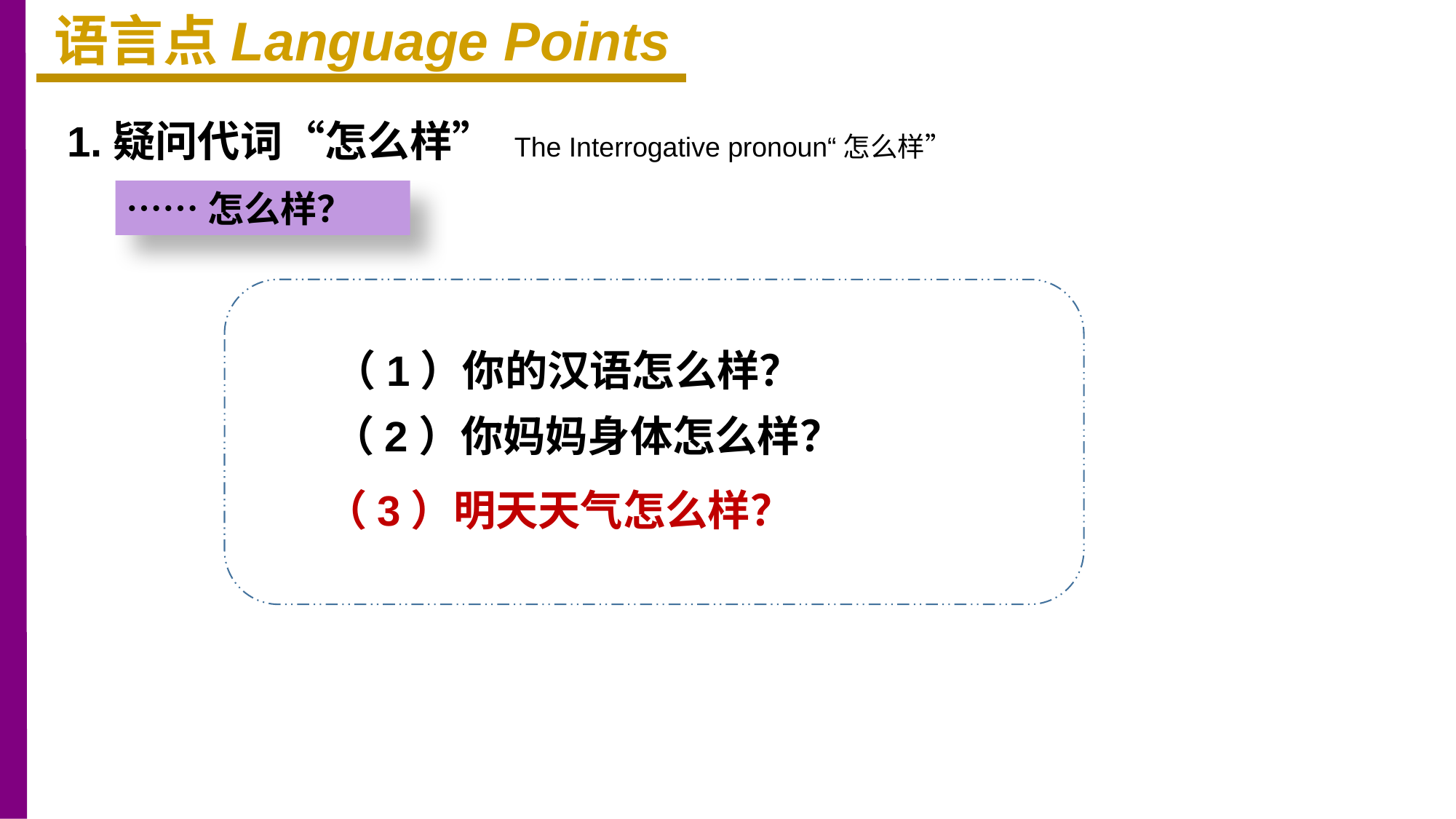

语言点Language Points
1.疑问代词“怎么样” The Interrogative pronoun“怎么样”
……怎么样？

（1）你的汉语怎么样？
（2）你妈妈身体怎么样？
（3）明天天气怎么样？